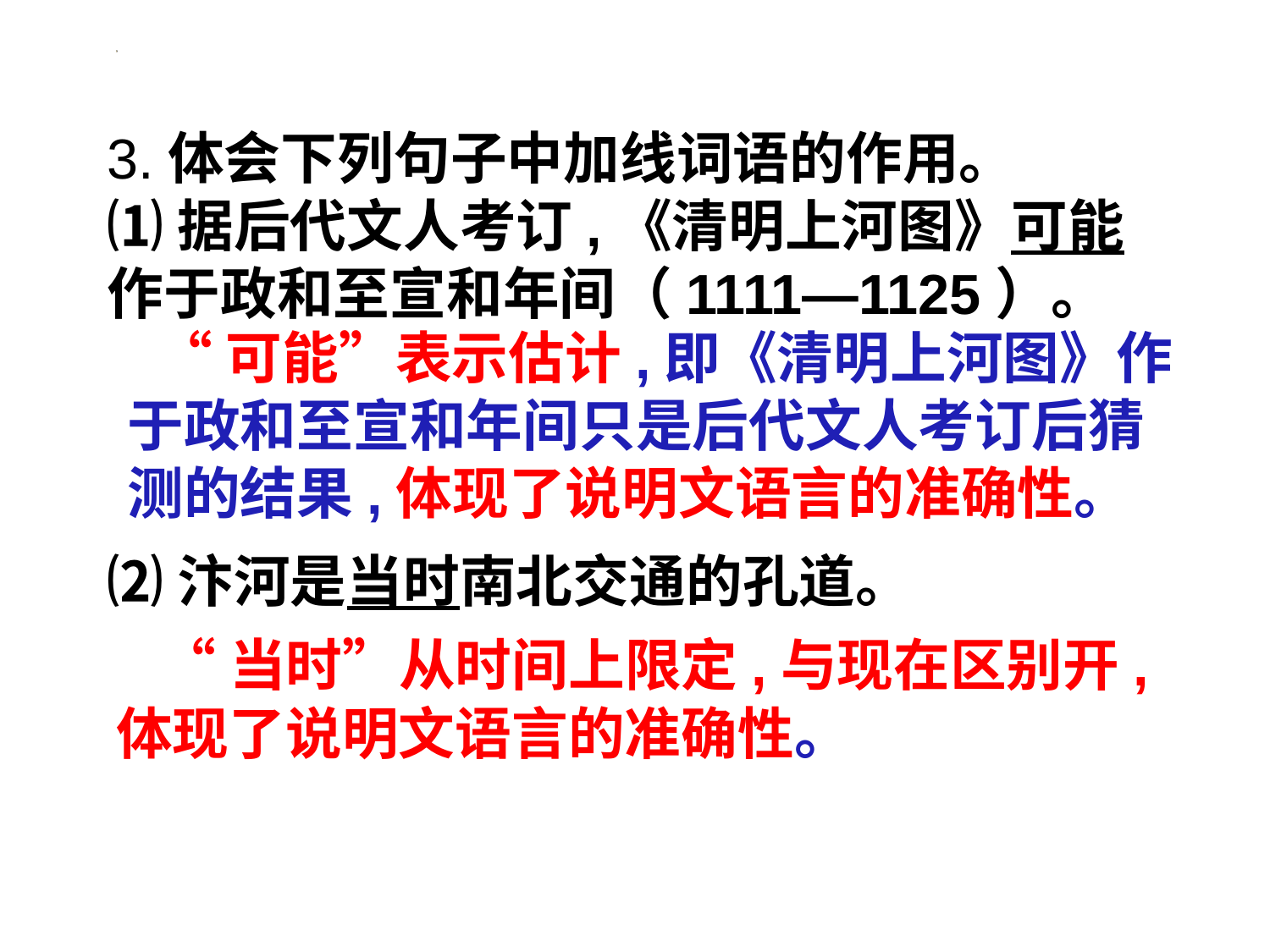

3.体会下列句子中加线词语的作用。
⑴据后代文人考订,《清明上河图》可能作于政和至宣和年间（1111—1125）。

⑵汴河是当时南北交通的孔道。

   “可能”表示估计,即《清明上河图》作于政和至宣和年间只是后代文人考订后猜测的结果,体现了说明文语言的准确性。
   “当时”从时间上限定,与现在区别开,体现了说明文语言的准确性。